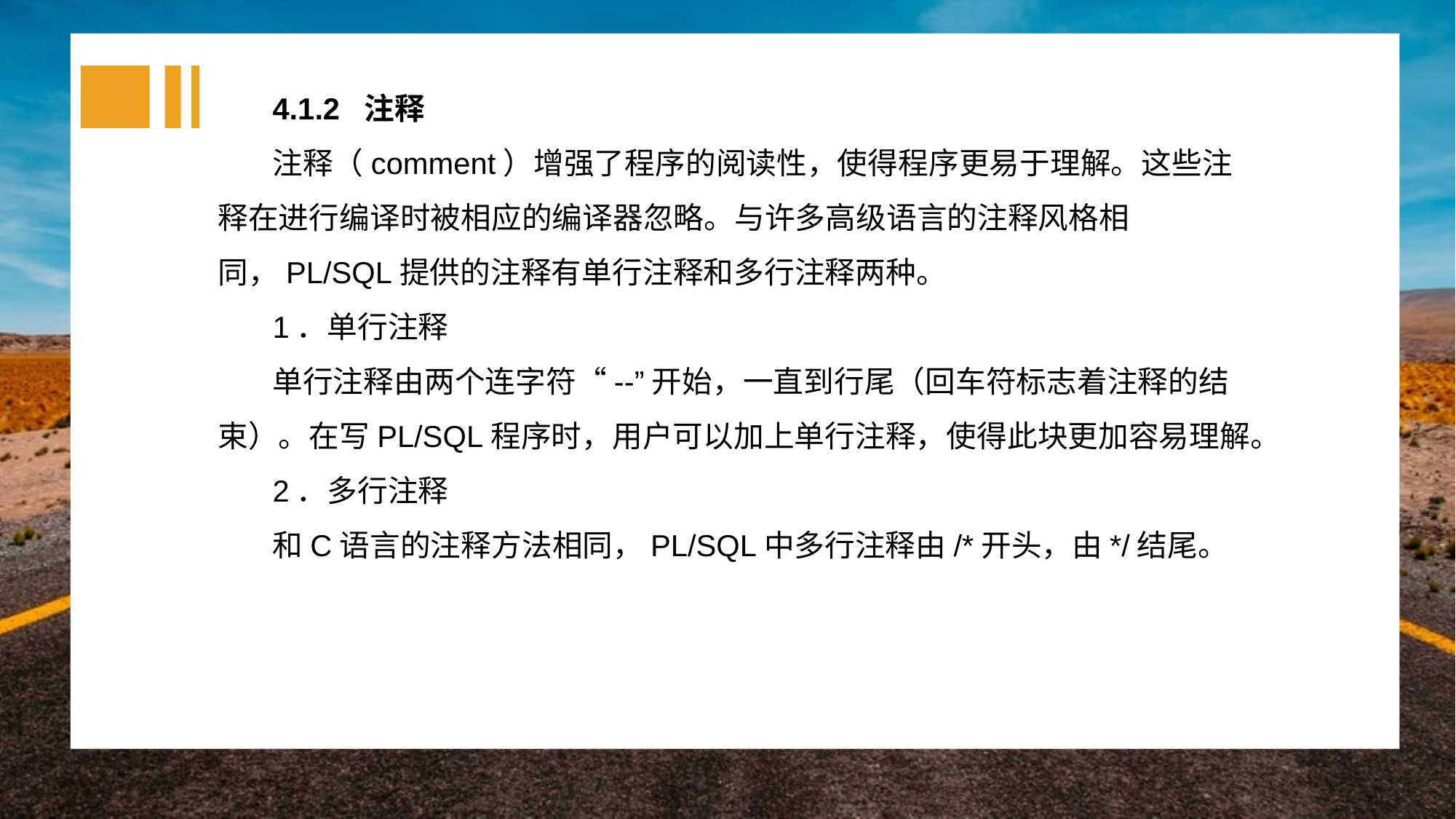

4.1.2  注释
注释（comment）增强了程序的阅读性，使得程序更易于理解。这些注释在进行编译时被相应的编译器忽略。与许多高级语言的注释风格相同，PL/SQL提供的注释有单行注释和多行注释两种。
1．单行注释
单行注释由两个连字符“--”开始，一直到行尾（回车符标志着注释的结束）。在写PL/SQL程序时，用户可以加上单行注释，使得此块更加容易理解。
2．多行注释
和C语言的注释方法相同，PL/SQL中多行注释由/*开头，由*/结尾。